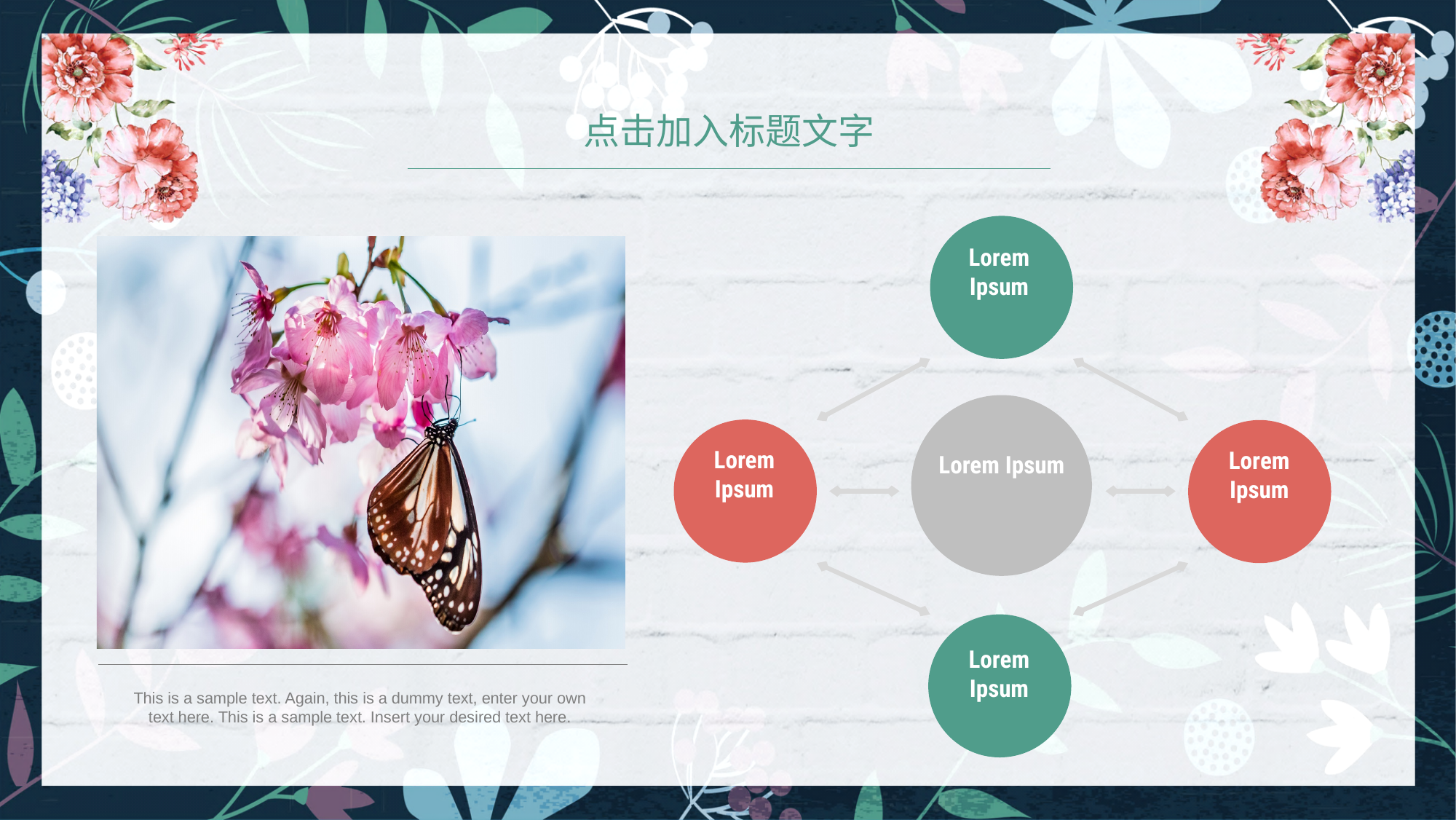

点击加入标题文字

Lorem Ipsum

Lorem Ipsum
Lorem Ipsum
Lorem Ipsum

Lorem Ipsum

This is a sample text. Again, this is a dummy text, enter your own text here. This is a sample text. Insert your desired text here.